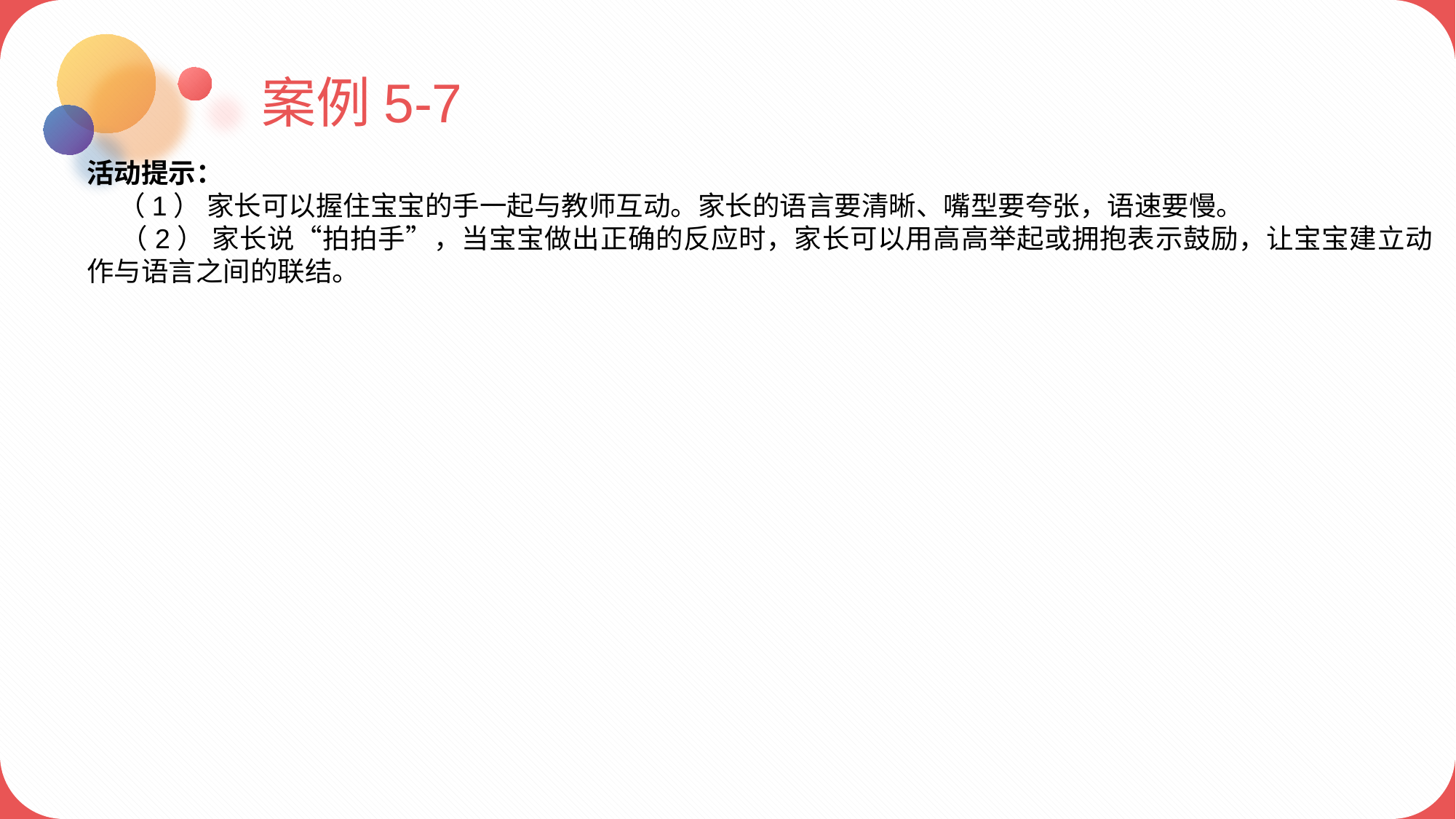

案例5-7
活动提示：
    （1） 家长可以握住宝宝的手一起与教师互动。家长的语言要清晰、嘴型要夸张，语速要慢。
    （2） 家长说“拍拍手”，当宝宝做出正确的反应时，家长可以用高高举起或拥抱表示鼓励，让宝宝建立动作与语言之间的联结。